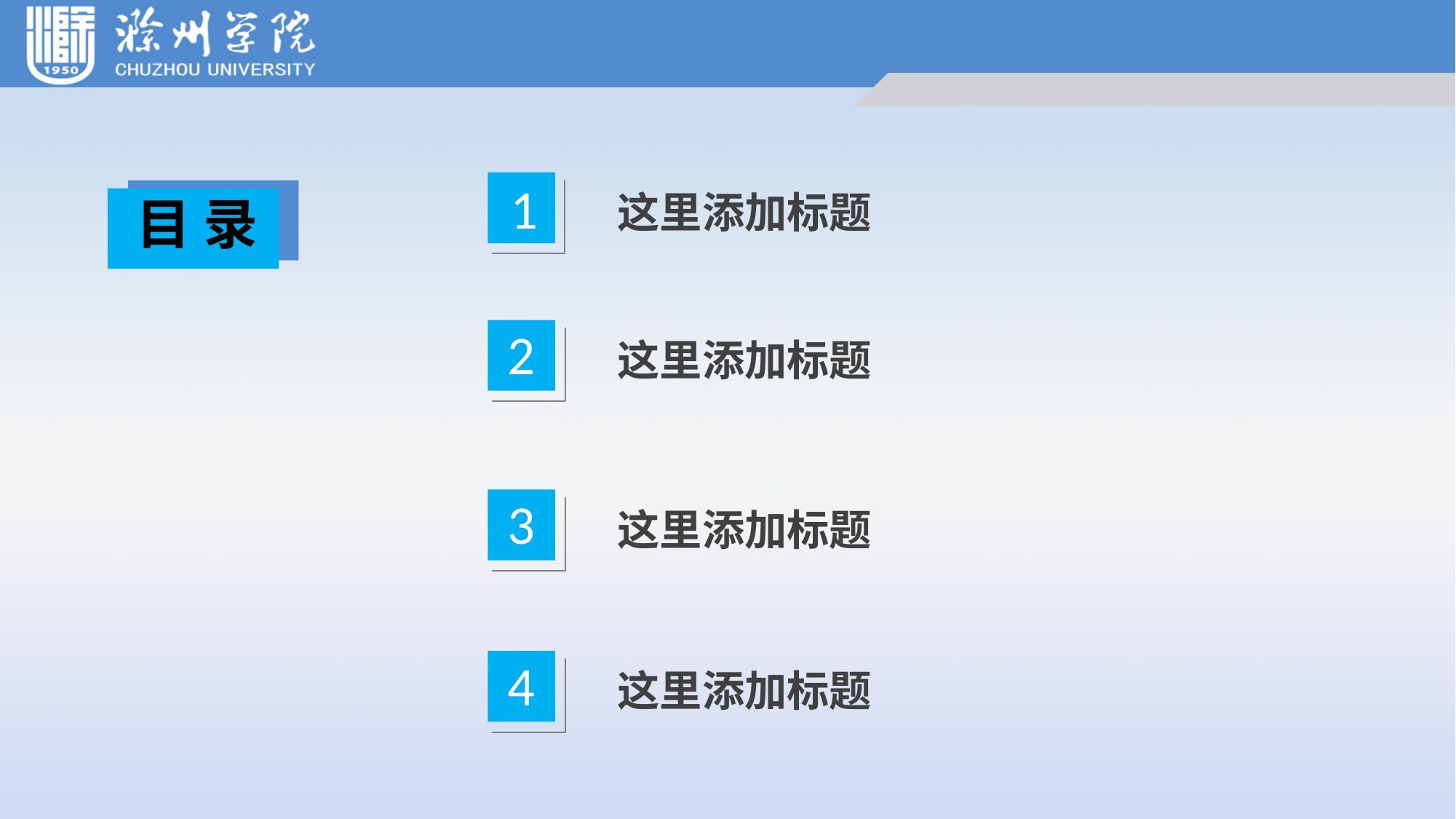

1

这里添加标题

目 录

2

这里添加标题

3

这里添加标题

4

这里添加标题